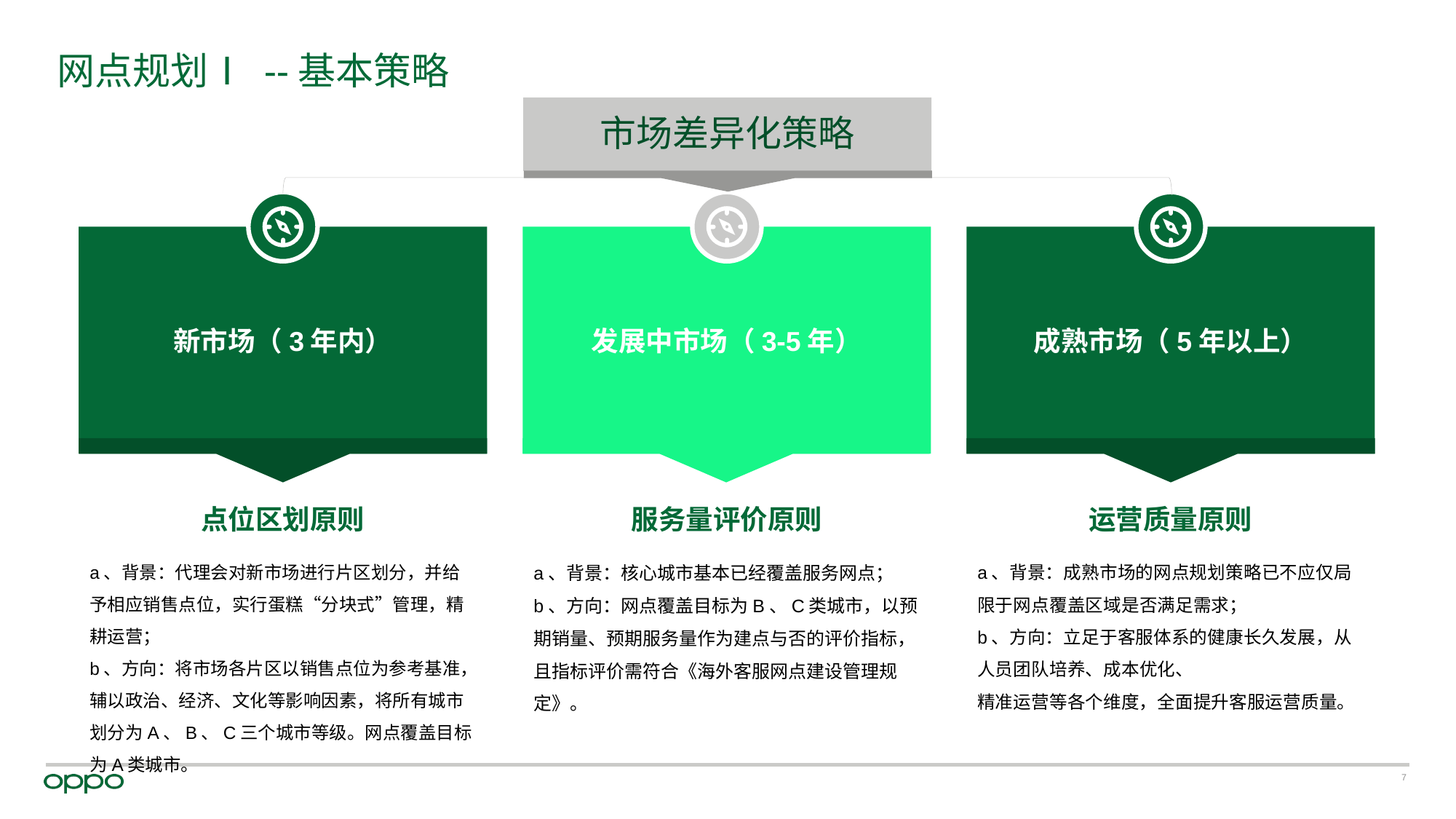

# 网点规划Ⅰ --基本策略
市场差异化策略

新市场（3年内）

点位区划原则
a、背景：代理会对新市场进行片区划分，并给予相应销售点位，实行蛋糕“分块式”管理，精耕运营；
b、方向：将市场各片区以销售点位为参考基准，辅以政治、经济、文化等影响因素，将所有城市划分为A、B、C三个城市等级。网点覆盖目标为A类城市。

发展中市场（3-5年）

服务量评价原则
a、背景：核心城市基本已经覆盖服务网点；
b、方向：网点覆盖目标为B、C类城市，以预期销量、预期服务量作为建点与否的评价指标，且指标评价需符合《海外客服网点建设管理规定》。

成熟市场（5年以上）

运营质量原则
a、背景：成熟市场的网点规划策略已不应仅局限于网点覆盖区域是否满足需求；
b、方向：立足于客服体系的健康长久发展，从人员团队培养、成本优化、
精准运营等各个维度，全面提升客服运营质量。